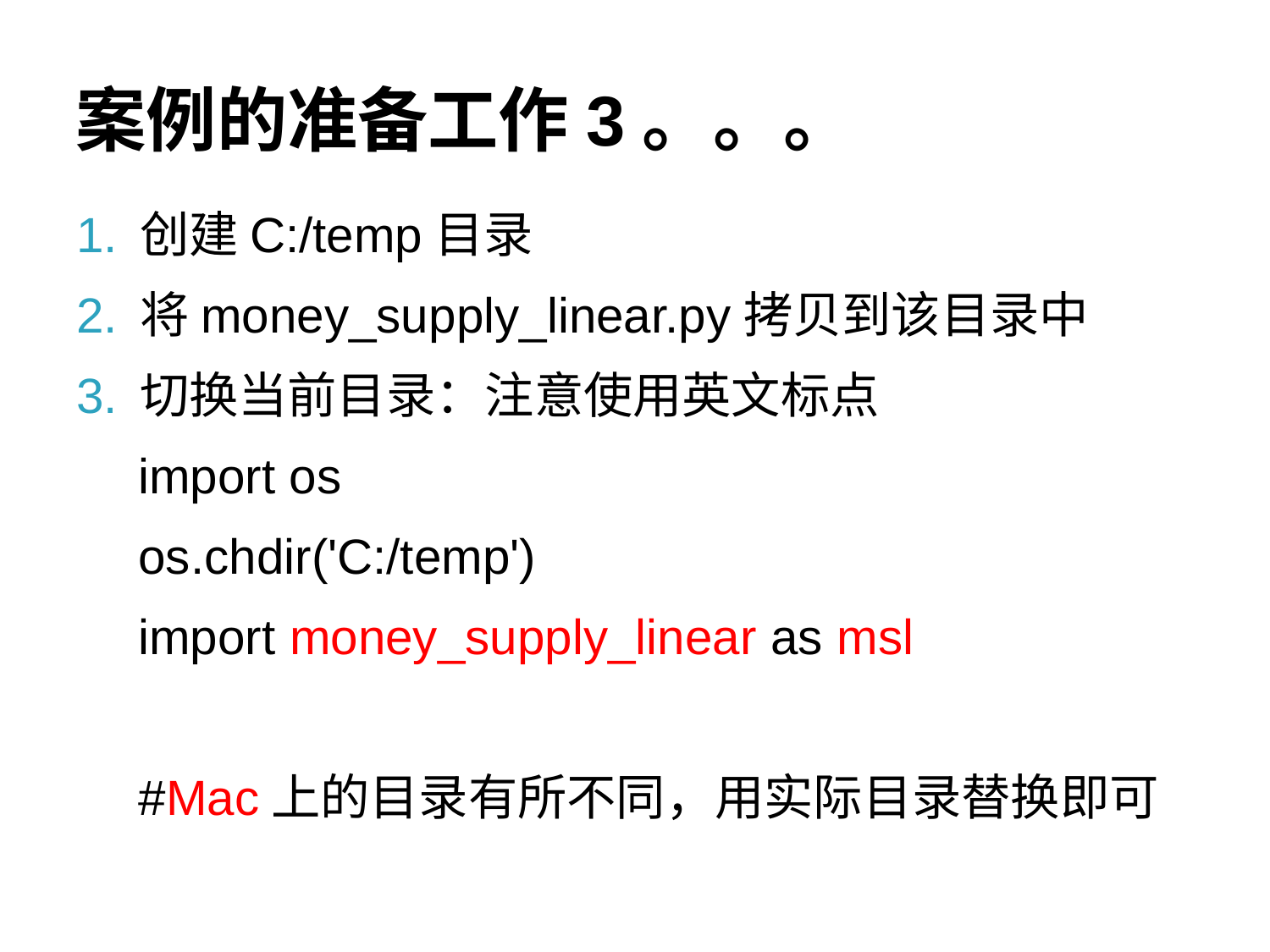

# 案例的准备工作3。。。
创建C:/temp目录
将money_supply_linear.py拷贝到该目录中
切换当前目录：注意使用英文标点
import os
os.chdir('C:/temp')
import money_supply_linear as msl

#Mac上的目录有所不同，用实际目录替换即可